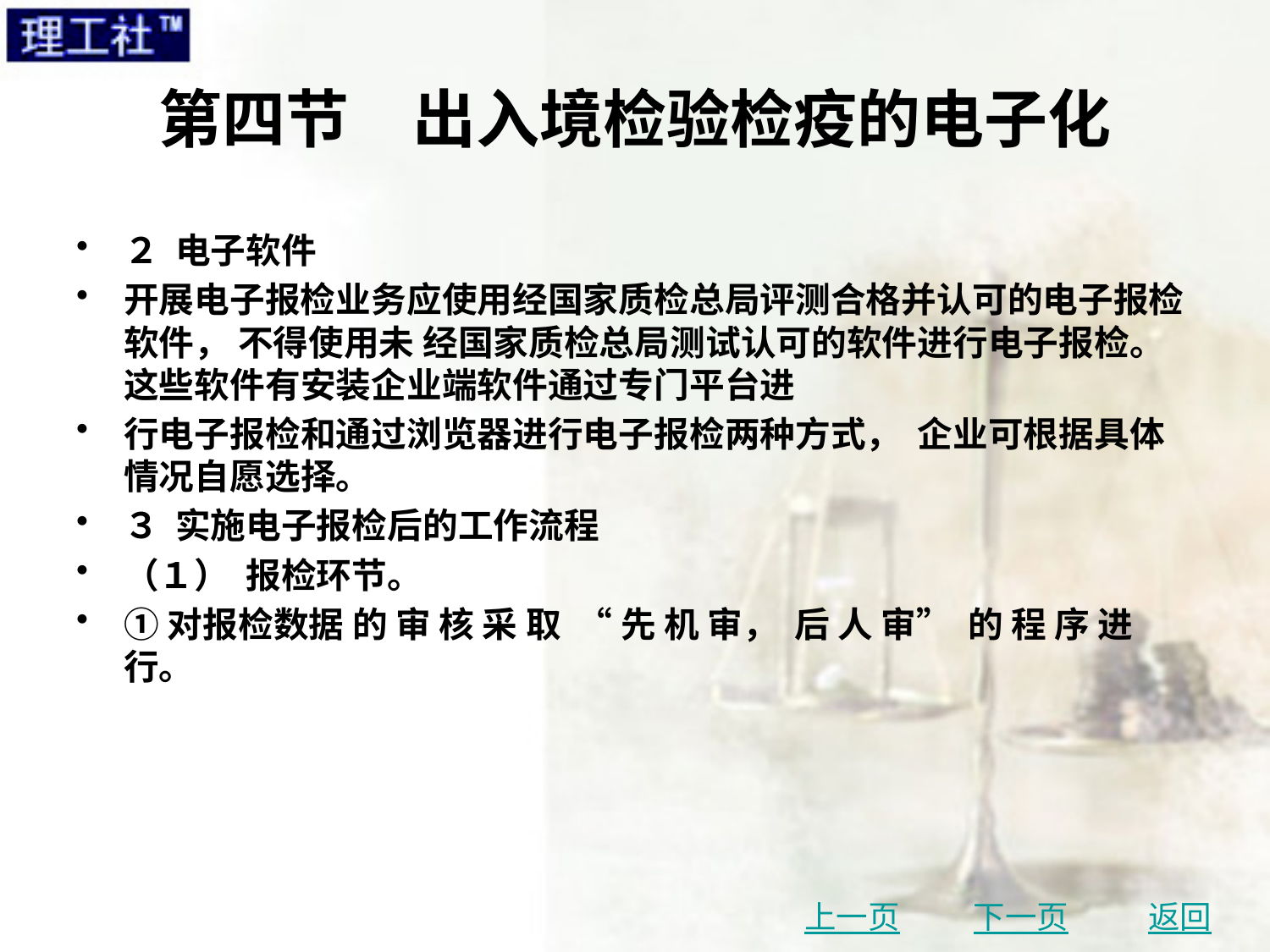

# 第四节　出入境检验检疫的电子化
２  电子软件
开展电子报检业务应使用经国家质检总局评测合格并认可的电子报检软件， 不得使用未 经国家质检总局测试认可的软件进行电子报检。  这些软件有安装企业端软件通过专门平台进
行电子报检和通过浏览器进行电子报检两种方式，  企业可根据具体情况自愿选择。
３  实施电子报检后的工作流程
（１）  报检环节。
①对报检数据 的 审 核 采 取  “ 先 机 审，  后 人 审”  的 程 序 进 行。
上一页
下一页
返回